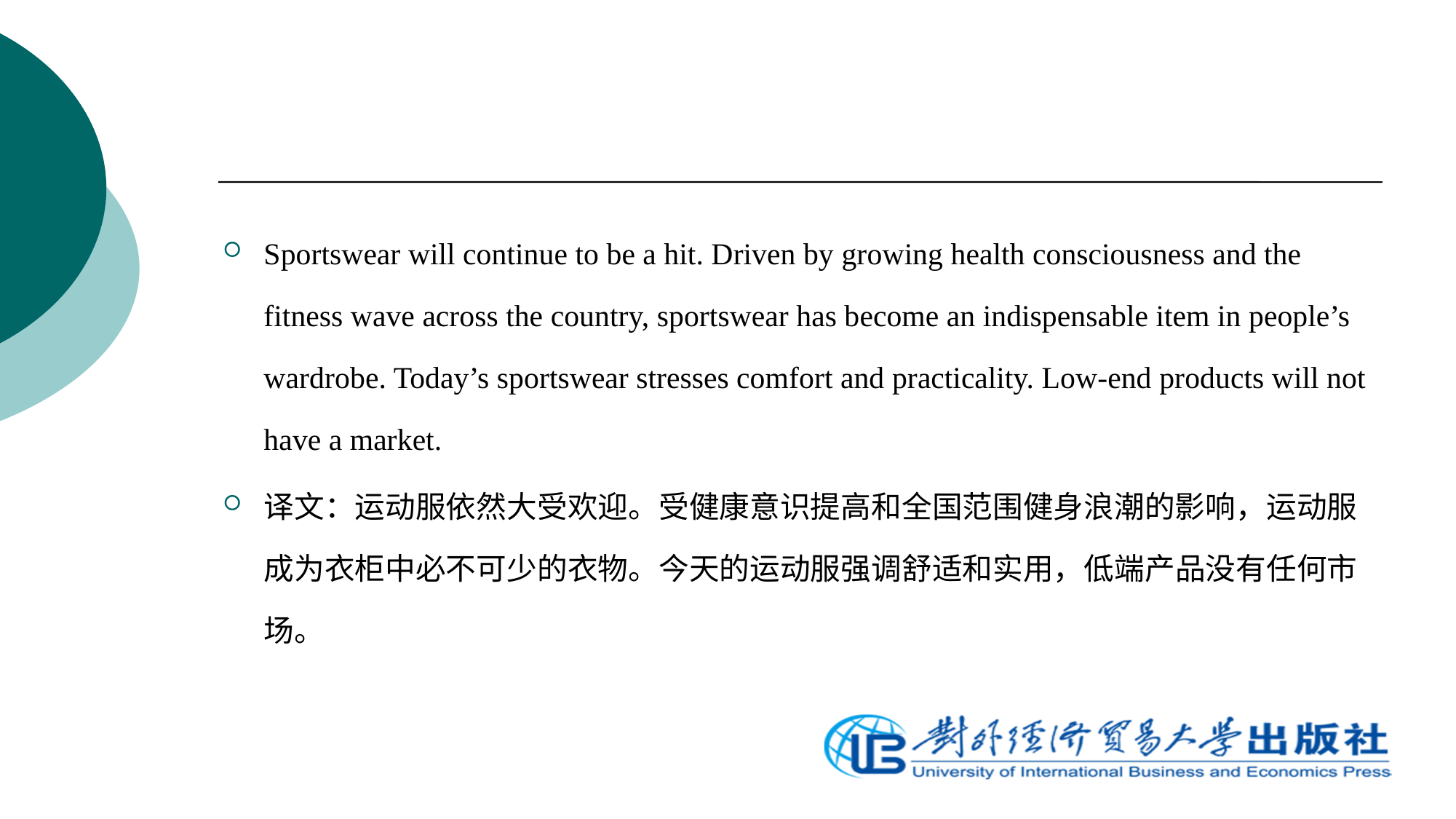

Sportswear will continue to be a hit. Driven by growing health consciousness and the fitness wave across the country, sportswear has become an indispensable item in people’s wardrobe. Today’s sportswear stresses comfort and practicality. Low-end products will not have a market.
译文：运动服依然大受欢迎。受健康意识提高和全国范围健身浪潮的影响，运动服成为衣柜中必不可少的衣物。今天的运动服强调舒适和实用，低端产品没有任何市场。